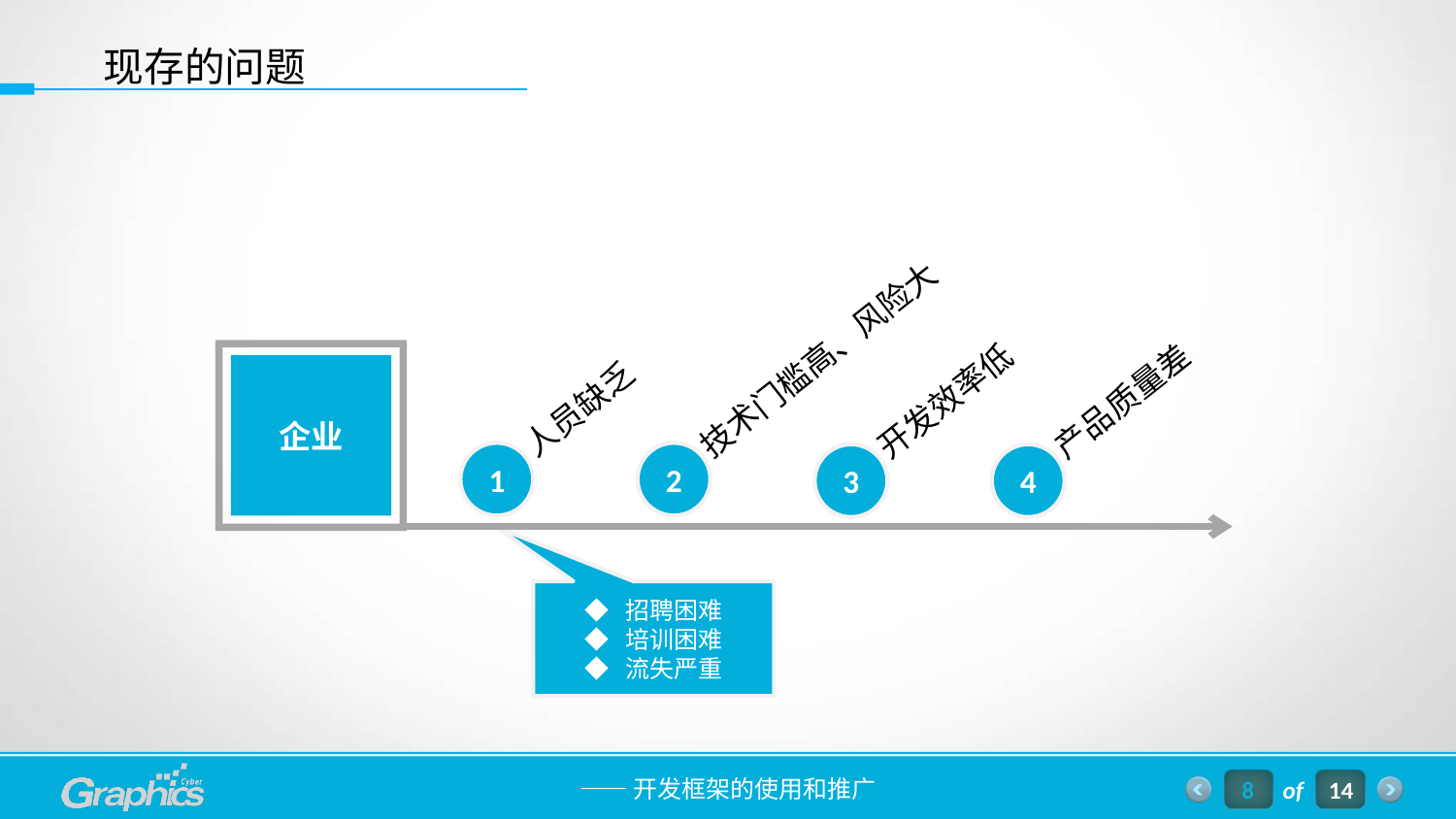

现存的问题

技术门槛高、风险大
2

企业
产品质量差
4
开发效率低
3
人员缺乏
1
◆  招聘困难
◆  培训困难
◆  流失严重
8